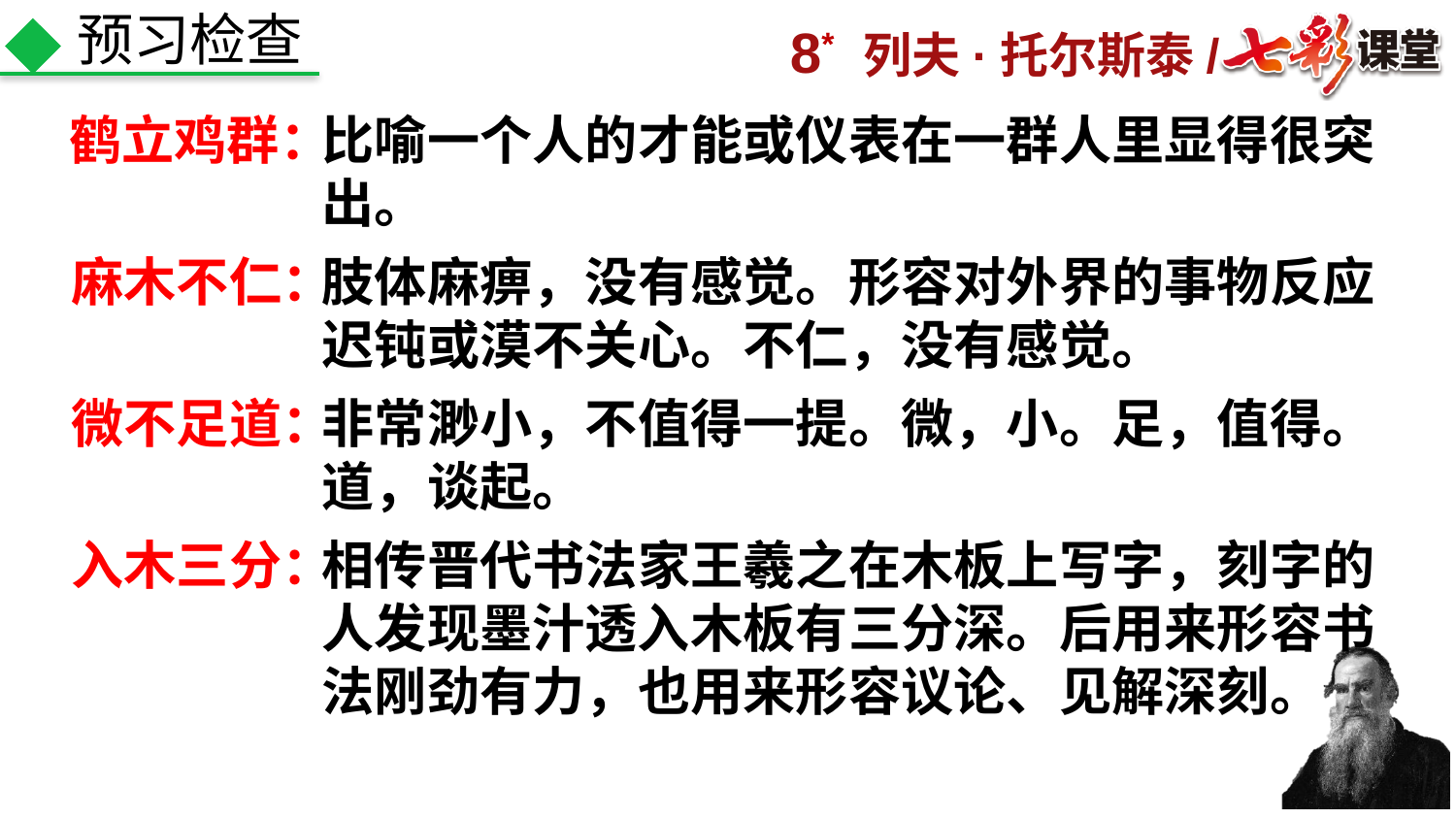

预习检查

鹤立鸡群：
比喻一个人的才能或仪表在一群人里显得很突出。
麻木不仁：
肢体麻痹，没有感觉。形容对外界的事物反应迟钝或漠不关心。不仁，没有感觉。
微不足道：
非常渺小，不值得一提。微，小。足，值得。道，谈起。
入木三分：
相传晋代书法家王羲之在木板上写字，刻字的人发现墨汁透入木板有三分深。后用来形容书法刚劲有力，也用来形容议论、见解深刻。